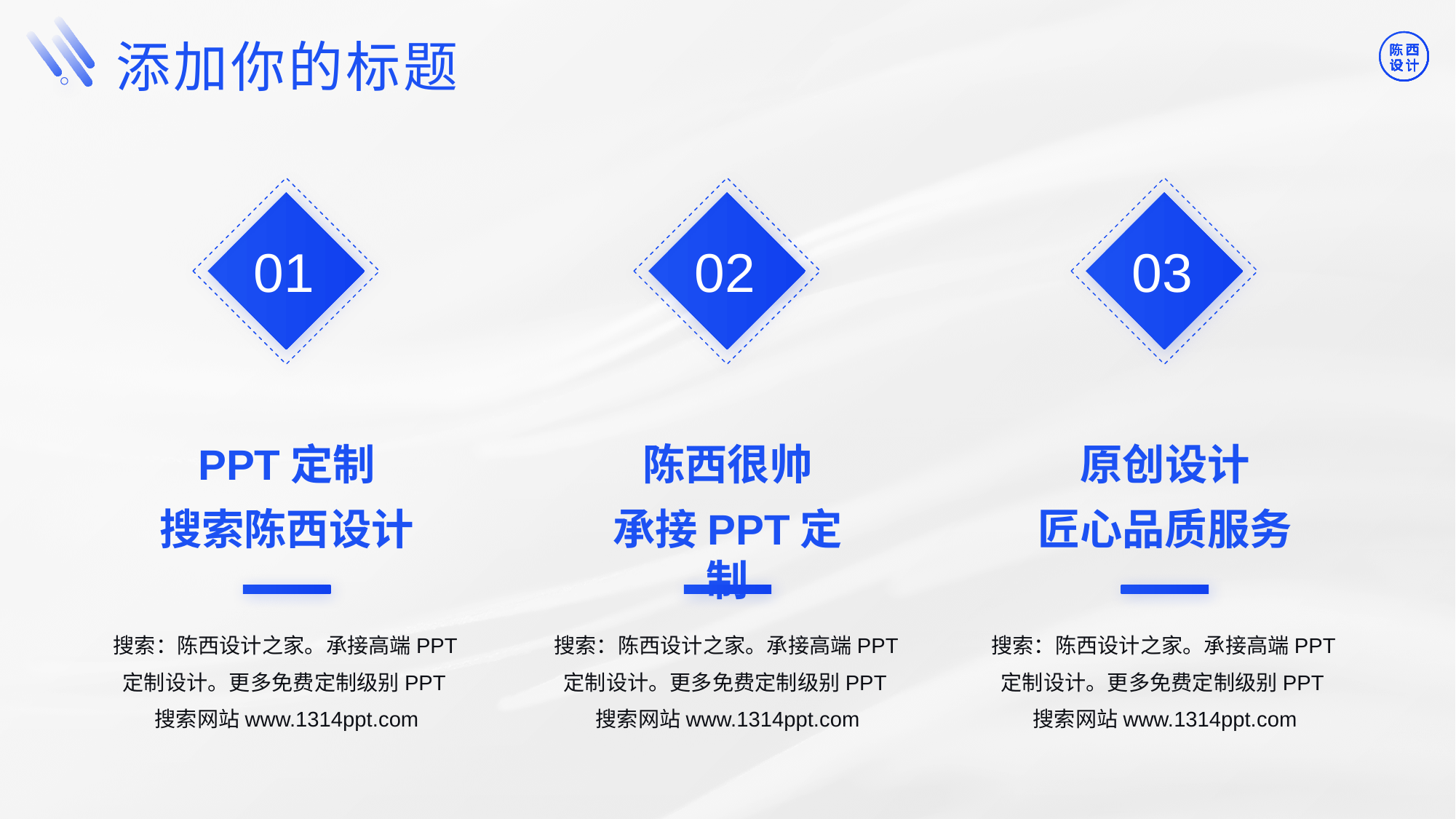

©版权所有：陈西设计之家(微信号：2090298045）
©版权所属公司：合肥陈西文化传媒科技有限公司
©版权所有：陈西设计之家(微信号：2090298045）
©版权所属公司：合肥陈西文化传媒科技有限公司
添加你的标题

01
02
03

PPT定制
陈西很帅
原创设计
搜索陈西设计
承接PPT定制
匠心品质服务

搜索：陈西设计之家。承接高端PPT定制设计。更多免费定制级别PPT搜索网站www.1314ppt.com
搜索：陈西设计之家。承接高端PPT定制设计。更多免费定制级别PPT搜索网站www.1314ppt.com
搜索：陈西设计之家。承接高端PPT定制设计。更多免费定制级别PPT搜索网站www.1314ppt.com
©版权所有：陈西设计之家(微信号：2090298045）
©版权所属公司：合肥陈西文化传媒科技有限公司